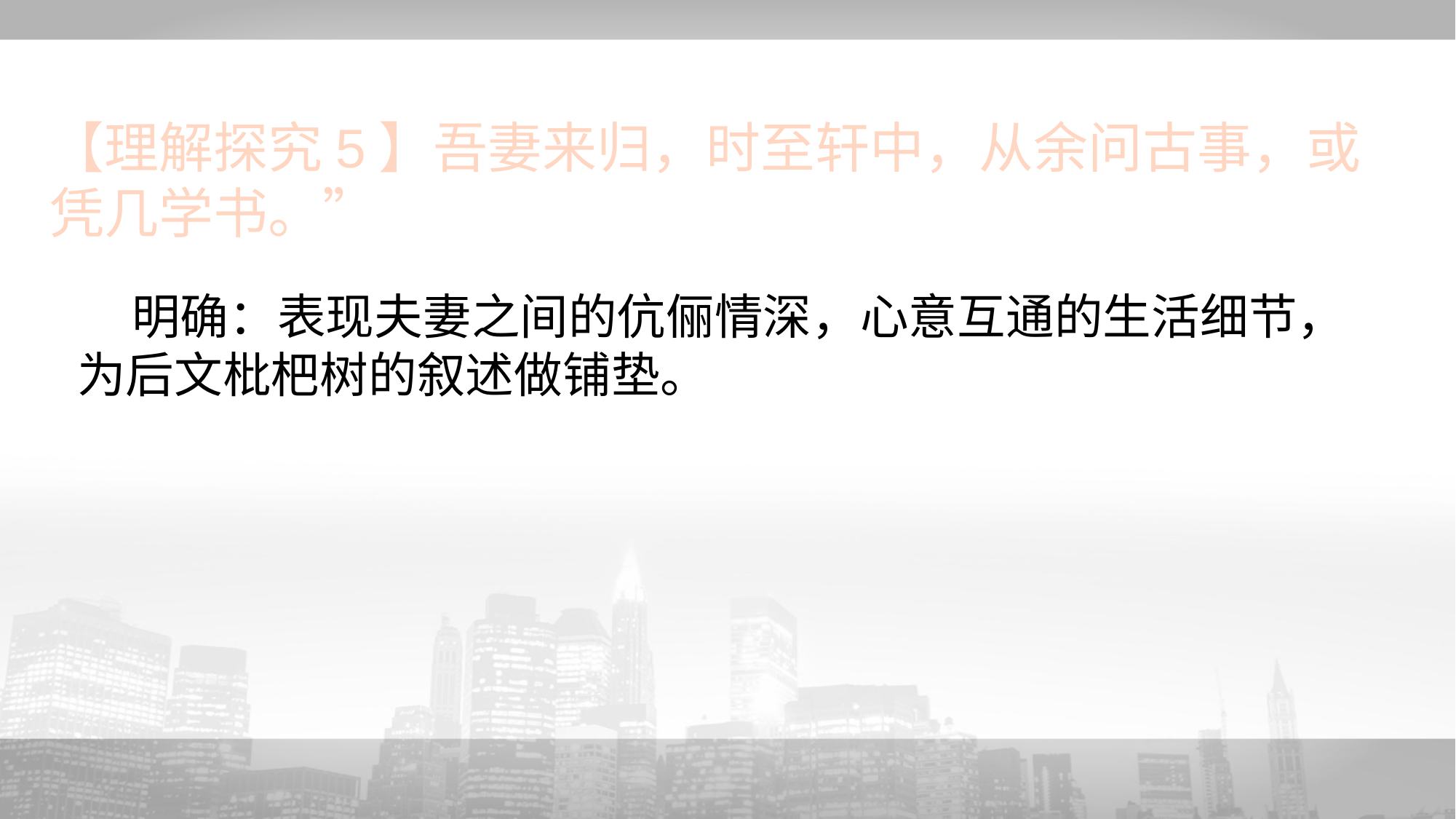

# 【理解探究5】吾妻来归，时至轩中，从余问古事，或凭几学书。”
明确：表现夫妻之间的伉俪情深，心意互通的生活细节，为后文枇杷树的叙述做铺垫。